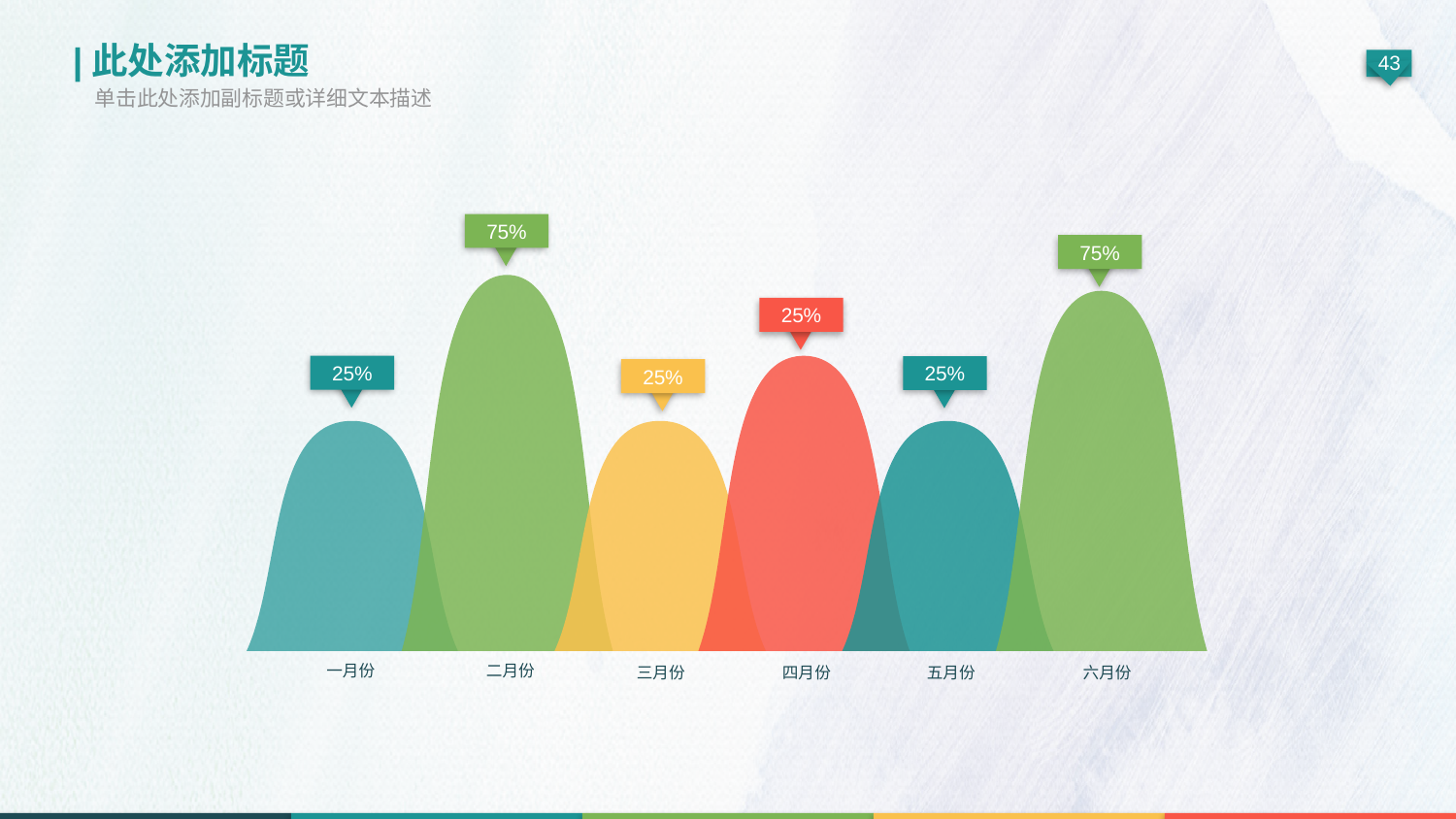

|此处添加标题
单击此处添加副标题或详细文本描述
75%

75%

25%

25%

25%

25%

一月份
二月份
三月份
四月份
五月份
六月份